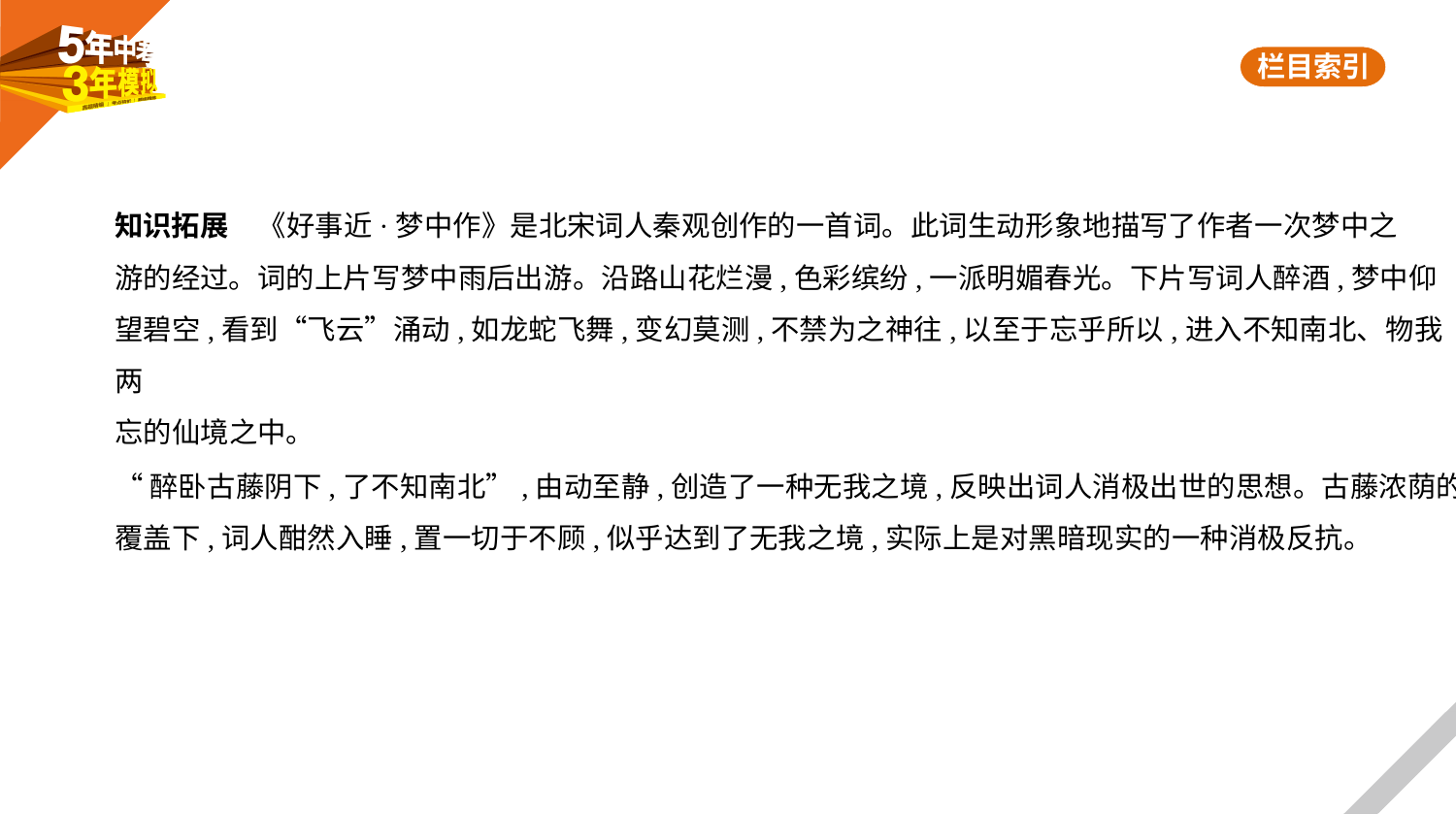

知识拓展　《好事近·梦中作》是北宋词人秦观创作的一首词。此词生动形象地描写了作者一次梦中之
游的经过。词的上片写梦中雨后出游。沿路山花烂漫,色彩缤纷,一派明媚春光。下片写词人醉酒,梦中仰
望碧空,看到“飞云”涌动,如龙蛇飞舞,变幻莫测,不禁为之神往,以至于忘乎所以,进入不知南北、物我两
忘的仙境之中。
“醉卧古藤阴下,了不知南北”,由动至静,创造了一种无我之境,反映出词人消极出世的思想。古藤浓荫的
覆盖下,词人酣然入睡,置一切于不顾,似乎达到了无我之境,实际上是对黑暗现实的一种消极反抗。